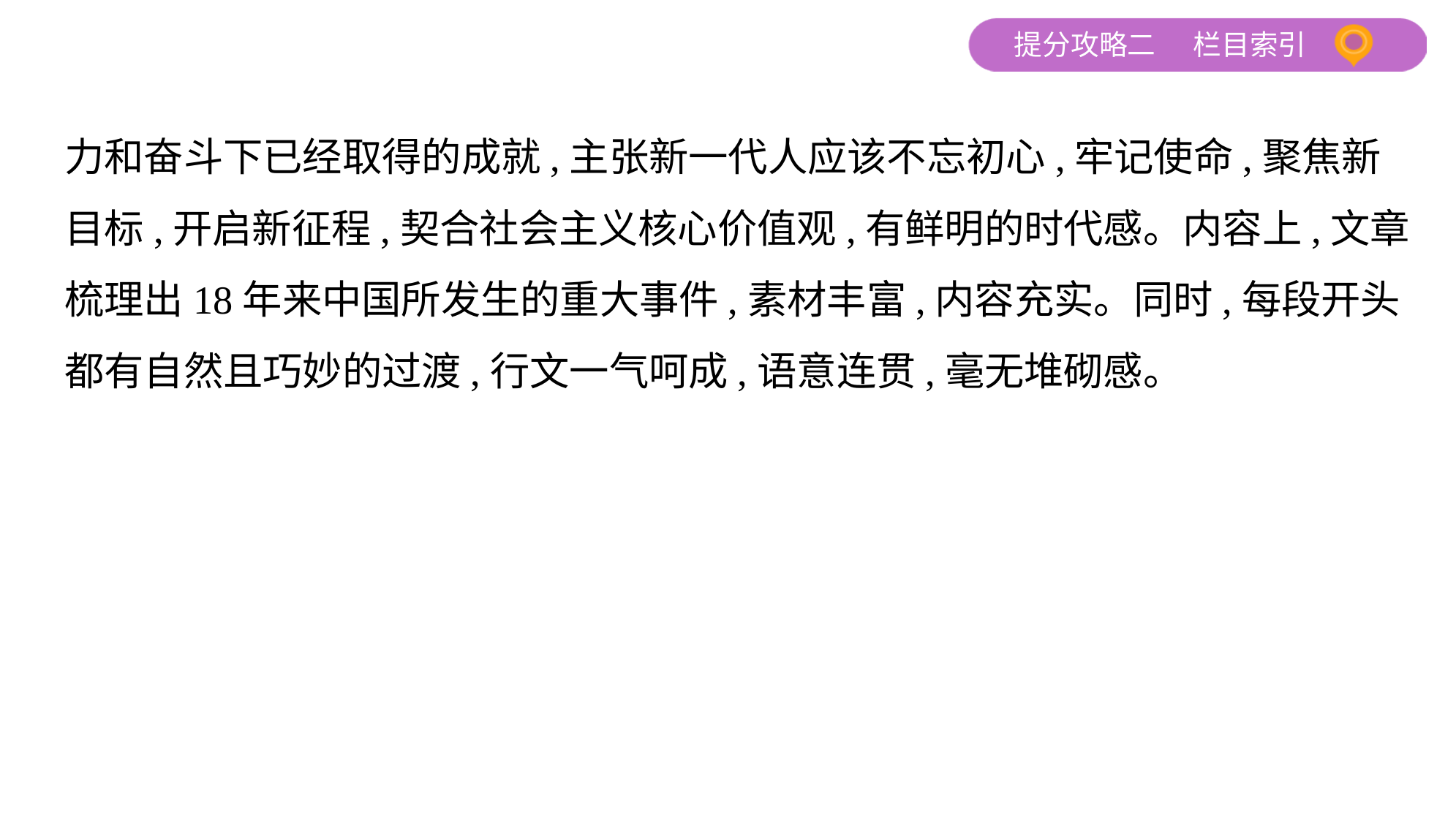

力和奋斗下已经取得的成就,主张新一代人应该不忘初心,牢记使命,聚焦新
目标,开启新征程,契合社会主义核心价值观,有鲜明的时代感。内容上,文章
梳理出18年来中国所发生的重大事件,素材丰富,内容充实。同时,每段开头
都有自然且巧妙的过渡,行文一气呵成,语意连贯,毫无堆砌感。